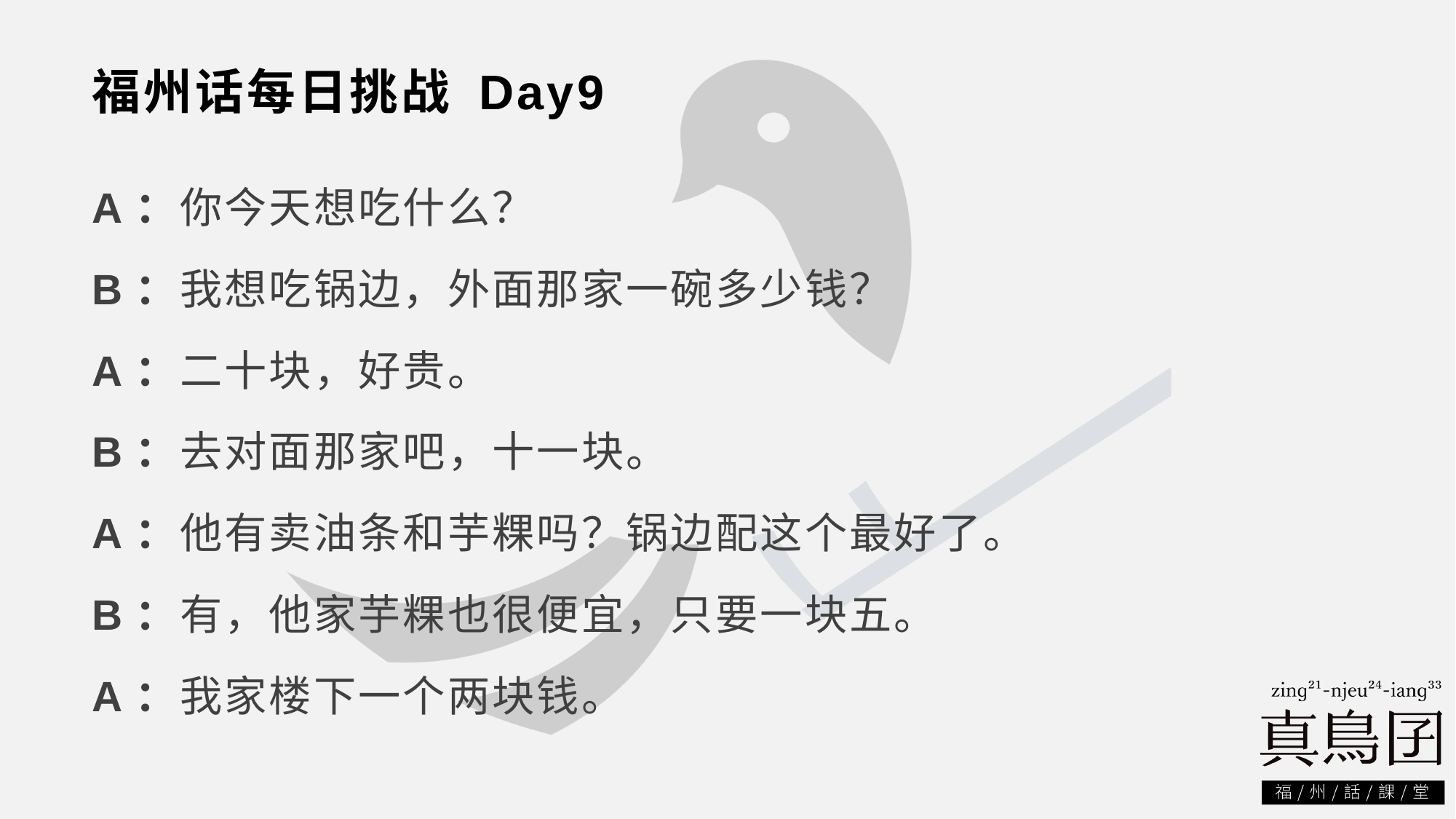

# 福州话每日挑战 Day9
A：你今天想吃什么？
B：我想吃锅边，外面那家一碗多少钱？
A：二十块，好贵。
B：去对面那家吧，十一块。
A：他有卖油条和芋粿吗？锅边配这个最好了。
B：有，他家芋粿也很便宜，只要一块五。
A：我家楼下一个两块钱。